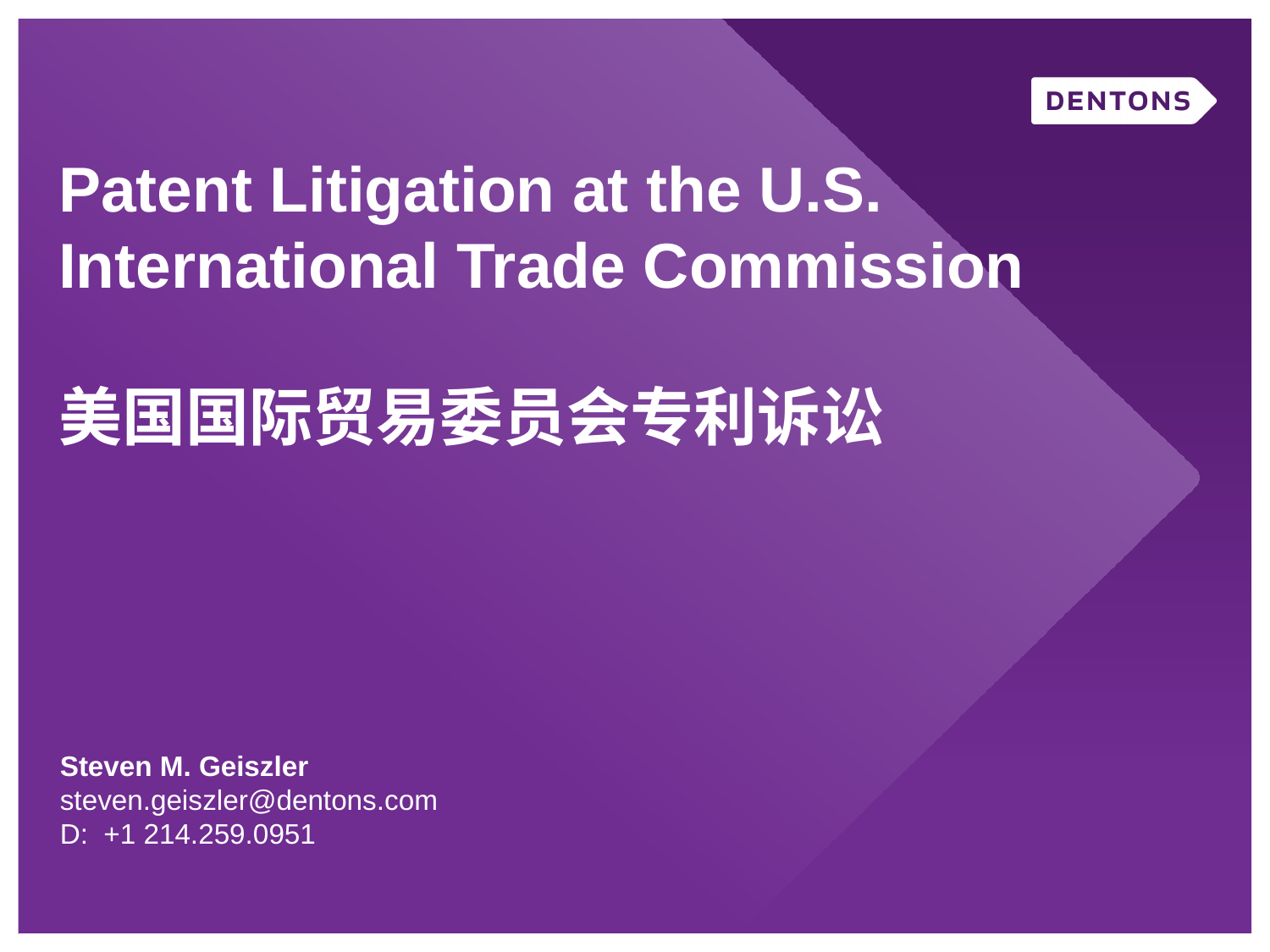

# Patent Litigation at the U.S. International Trade Commission 美国国际贸易委员会专利诉讼
Steven M. Geiszler
steven.geiszler@dentons.com
D:  +1 214.259.0951